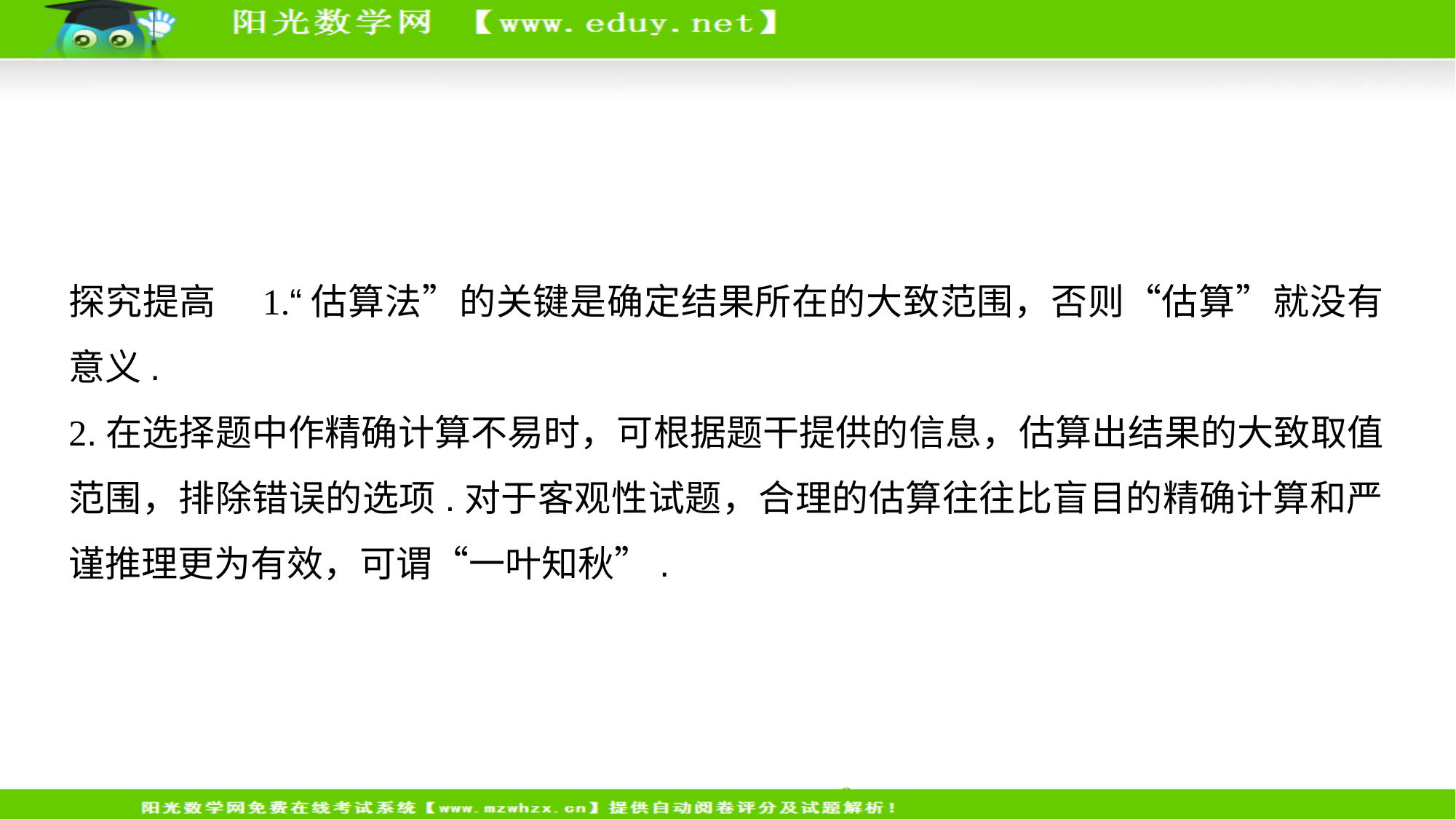

探究提高　1.“估算法”的关键是确定结果所在的大致范围，否则“估算”就没有意义.
2.在选择题中作精确计算不易时，可根据题干提供的信息，估算出结果的大致取值范围，排除错误的选项.对于客观性试题，合理的估算往往比盲目的精确计算和严谨推理更为有效，可谓“一叶知秋”.